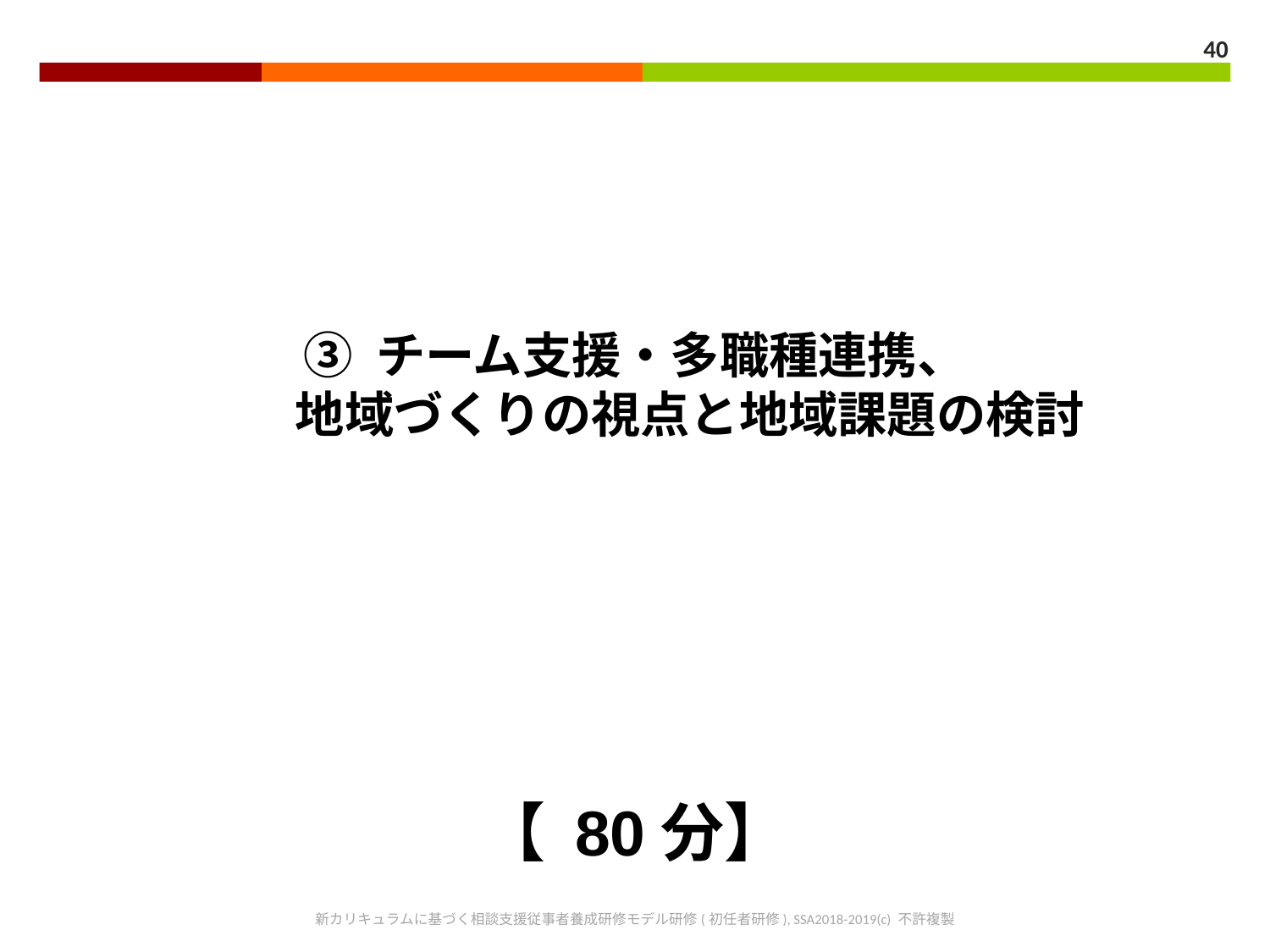

40
③ チーム支援・多職種連携、
　　 地域づくりの視点と地域課題の検討
【 80分】
新カリキュラムに基づく相談支援従事者養成研修モデル研修(初任者研修), SSA2018-2019(c) 不許複製